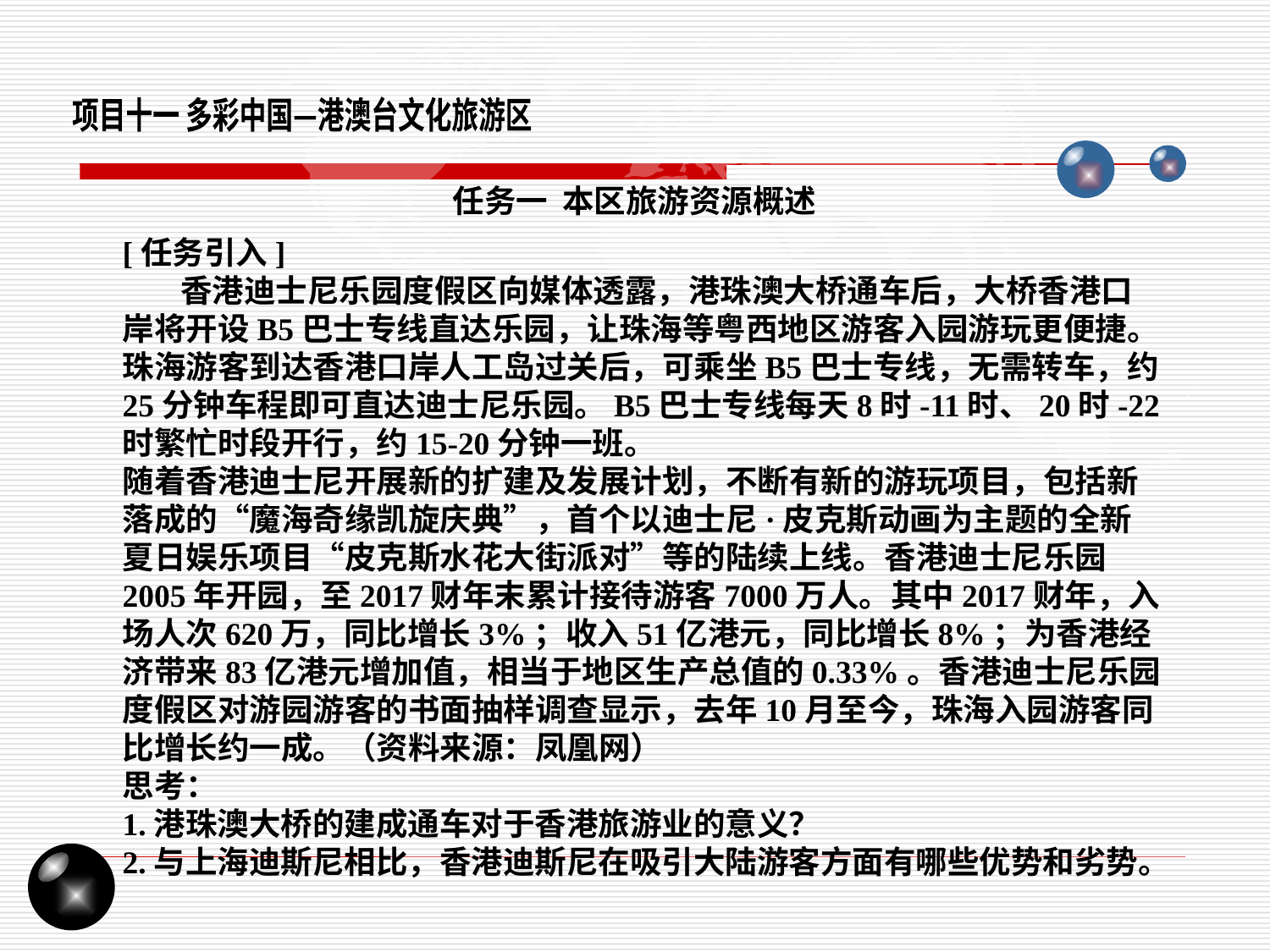

项目十一 多彩中国—港澳台文化旅游区
任务一  本区旅游资源概述
[任务引入]
       香港迪士尼乐园度假区向媒体透露，港珠澳大桥通车后，大桥香港口岸将开设B5巴士专线直达乐园，让珠海等粤西地区游客入园游玩更便捷。珠海游客到达香港口岸人工岛过关后，可乘坐B5巴士专线，无需转车，约25分钟车程即可直达迪士尼乐园。B5巴士专线每天8时-11时、20时-22时繁忙时段开行，约15-20分钟一班。
随着香港迪士尼开展新的扩建及发展计划，不断有新的游玩项目，包括新落成的“魔海奇缘凯旋庆典”，首个以迪士尼·皮克斯动画为主题的全新夏日娱乐项目“皮克斯水花大街派对”等的陆续上线。香港迪士尼乐园2005年开园，至2017财年末累计接待游客7000万人。其中2017财年，入场人次620万，同比增长3%；收入51亿港元，同比增长8%；为香港经济带来83亿港元增加值，相当于地区生产总值的0.33%。香港迪士尼乐园度假区对游园游客的书面抽样调查显示，去年10月至今，珠海入园游客同比增长约一成。（资料来源：凤凰网）
思考：
1.港珠澳大桥的建成通车对于香港旅游业的意义？
2.与上海迪斯尼相比，香港迪斯尼在吸引大陆游客方面有哪些优势和劣势。